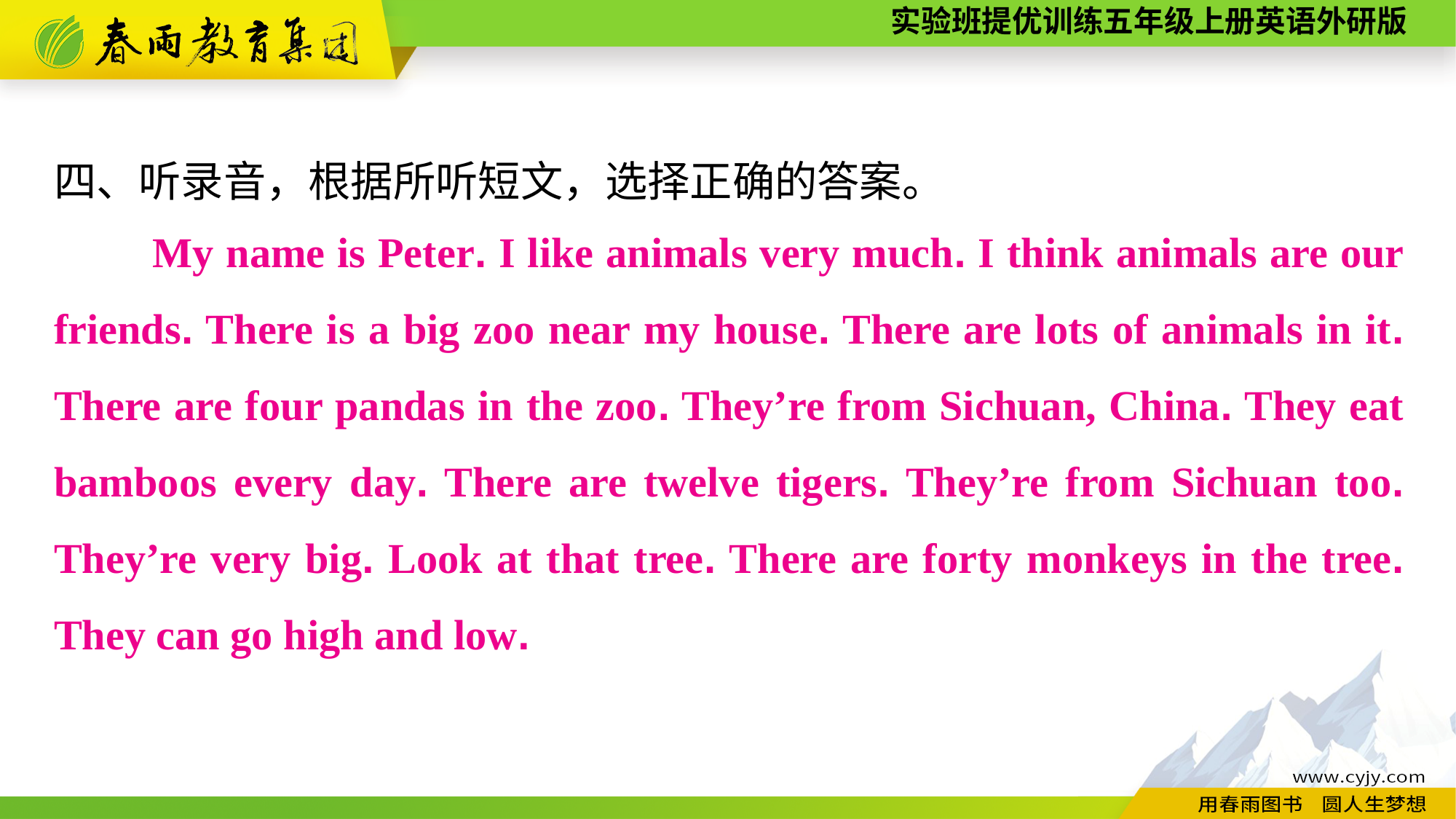

四、听录音，根据所听短文，选择正确的答案。
　　My name is Peter. I like animals very much. I think animals are our friends. There is a big zoo near my house. There are lots of animals in it. There are four pandas in the zoo. They’re from Sichuan, China. They eat bamboos every day. There are twelve tigers. They’re from Sichuan too. They’re very big. Look at that tree. There are forty monkeys in the tree. They can go high and low.